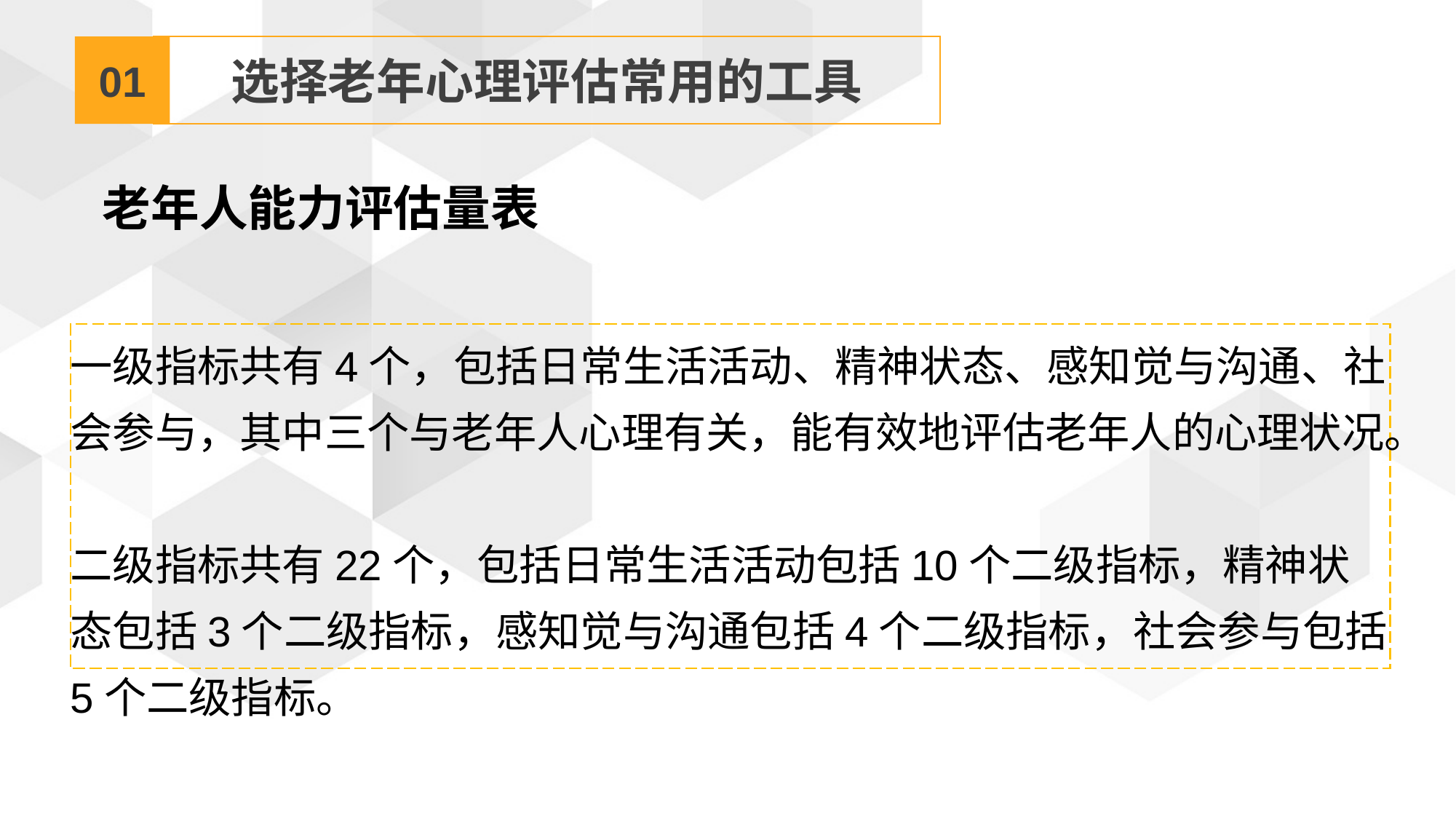

01
选择老年心理评估常用的工具
老年人能力评估量表
一级指标共有4个，包括日常生活活动、精神状态、感知觉与沟通、社会参与，其中三个与老年人心理有关，能有效地评估老年人的心理状况。
二级指标共有22个，包括日常生活活动包括10个二级指标，精神状态包括3个二级指标，感知觉与沟通包括4个二级指标，社会参与包括5个二级指标。